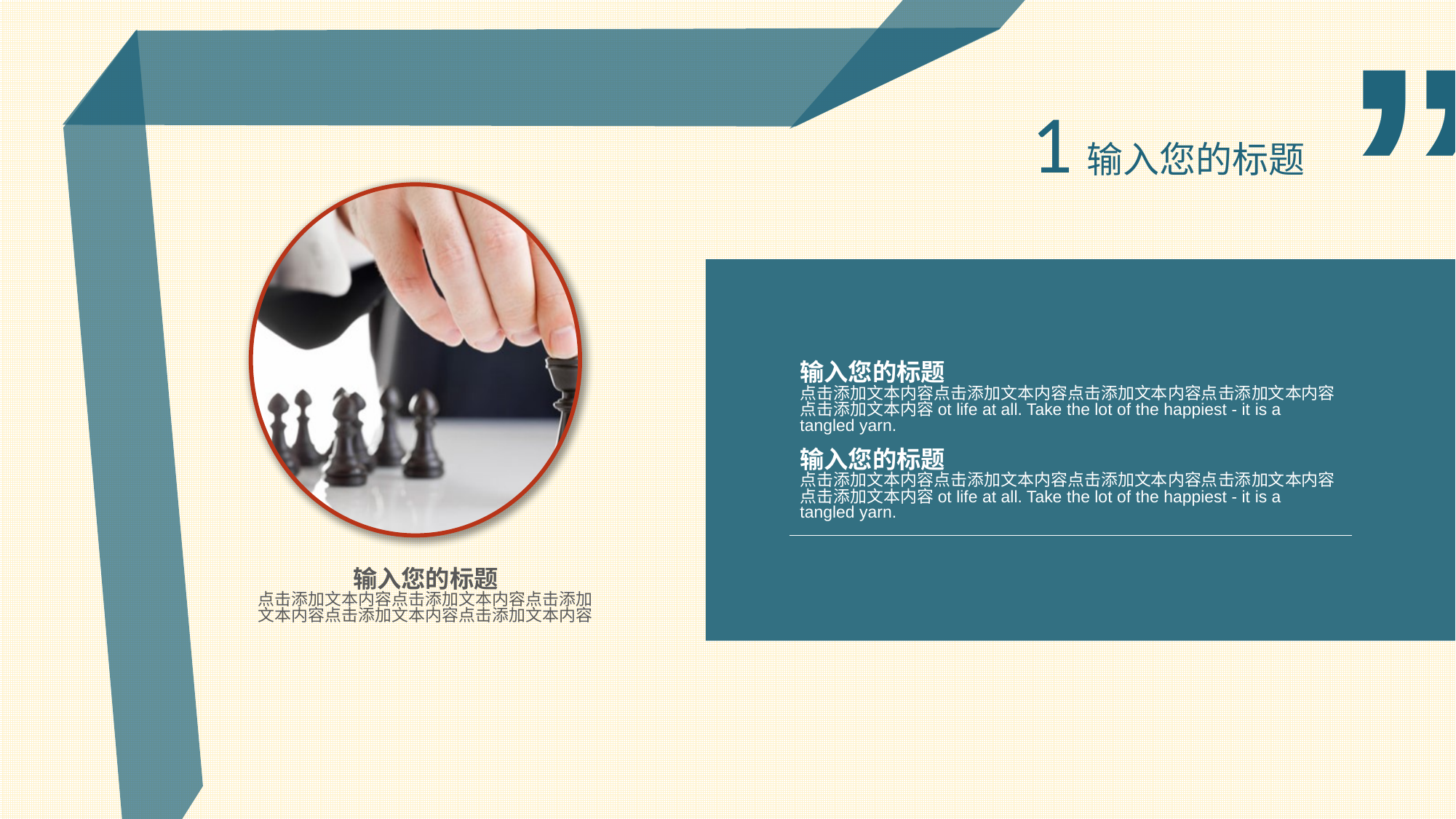

”

1 输入您的标题

输入您的标题
点击添加文本内容点击添加文本内容点击添加文本内容点击添加文本内容点击添加文本内容ot life at all. Take the lot of the happiest - it is a tangled yarn.

输入您的标题
点击添加文本内容点击添加文本内容点击添加文本内容点击添加文本内容点击添加文本内容ot life at all. Take the lot of the happiest - it is a tangled yarn.

输入您的标题
点击添加文本内容点击添加文本内容点击添加文本内容点击添加文本内容点击添加文本内容